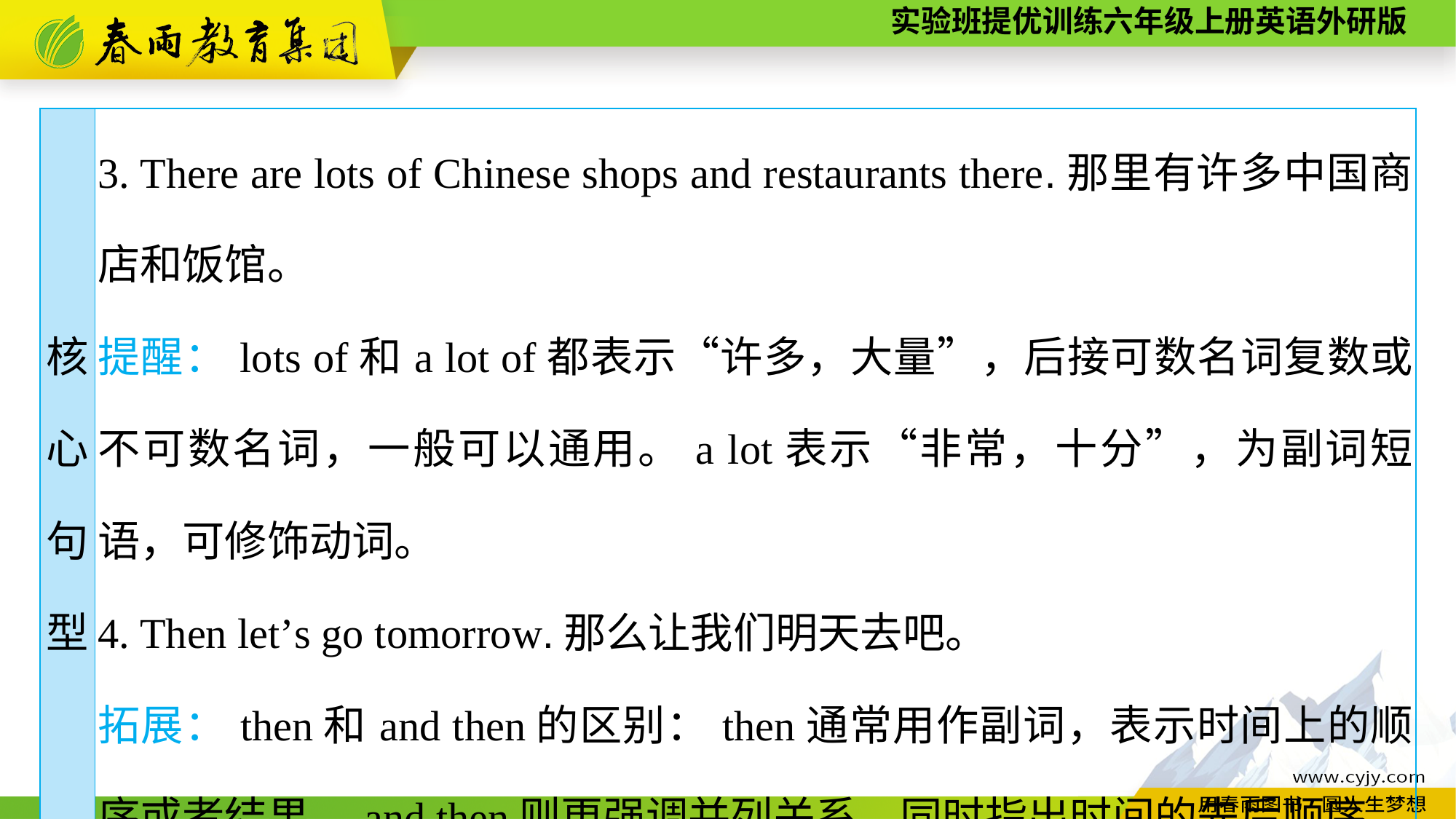

| 核 心 句 型 | 3. There are lots of Chinese shops and restaurants there.那里有许多中国商店和饭馆。 提醒：lots of和a lot of都表示“许多，大量”，后接可数名词复数或不可数名词，一般可以通用。a lot表示“非常，十分”，为副词短语，可修饰动词。 4. Then let’s go tomorrow.那么让我们明天去吧。 拓展：then和and then的区别：then通常用作副词，表示时间上的顺序或者结果。and then则更强调并列关系，同时指出时间的先后顺序。 |
| --- | --- |